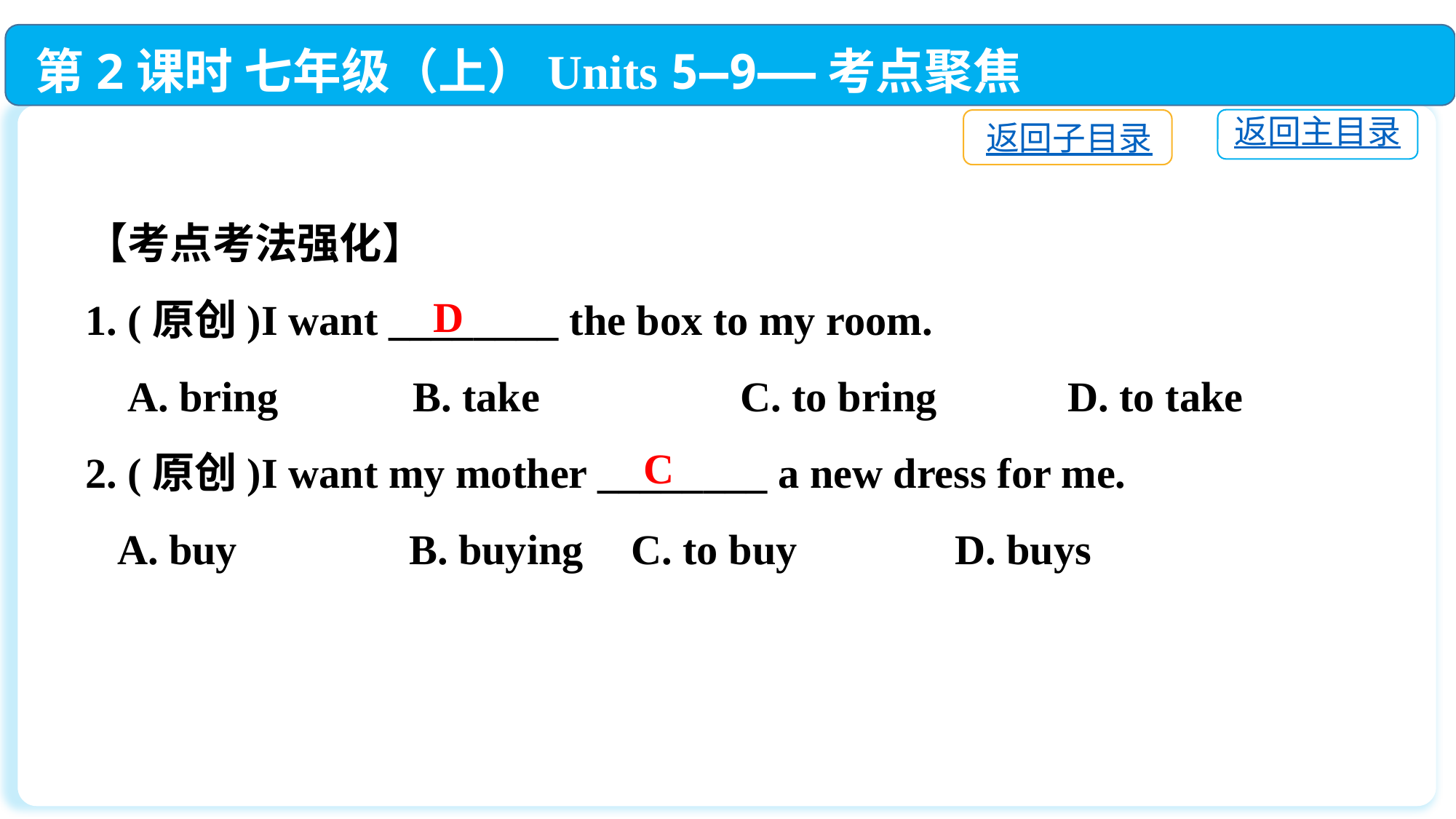

第2课时 七年级（上）Units 5—9——考点聚焦

返回主目录

返回子目录
【考点考法强化】
1. (原创)I want ________ the box to my room.
    A. bring　　	B. take　　	C. to bring　　	D. to take
2. (原创)I want my mother ________ a new dress for me.
   A. buy	          B. buying	C. to buy	          D. buys

D
C